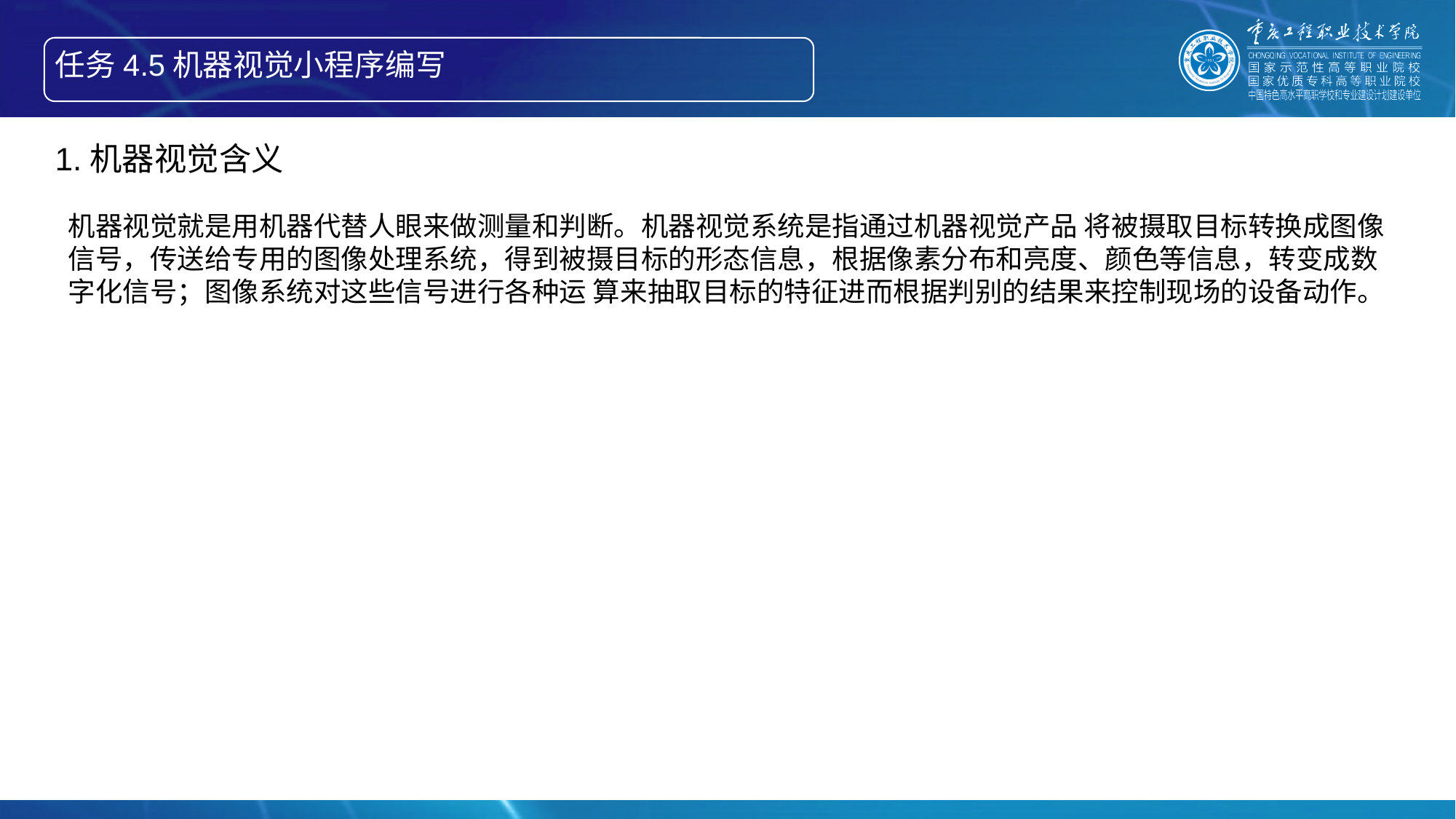

任务4.5机器视觉小程序编写

智能产线绘制信息物理系统的构成
1.机器视觉含义
机器视觉就是用机器代替人眼来做测量和判断。机器视觉系统是指通过机器视觉产品 将被摄取目标转换成图像信号，传送给专用的图像处理系统，得到被摄目标的形态信息，根据像素分布和亮度、颜色等信息，转变成数字化信号；图像系统对这些信号进行各种运 算来抽取目标的特征进而根据判别的结果来控制现场的设备动作。